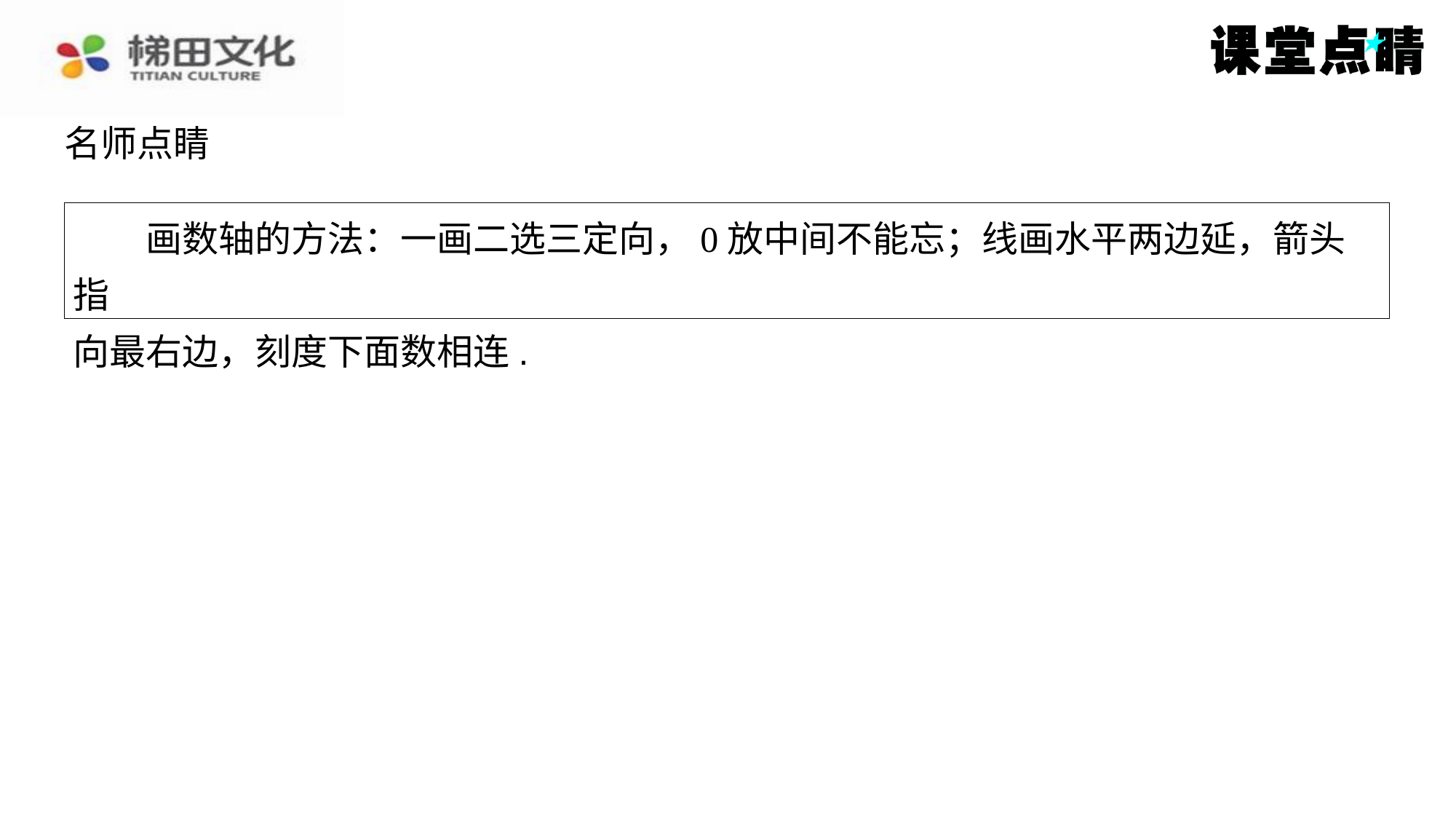

名师点睛
　　画数轴的方法：一画二选三定向，0放中间不能忘；线画水平两边延，箭头指
向最右边，刻度下面数相连.